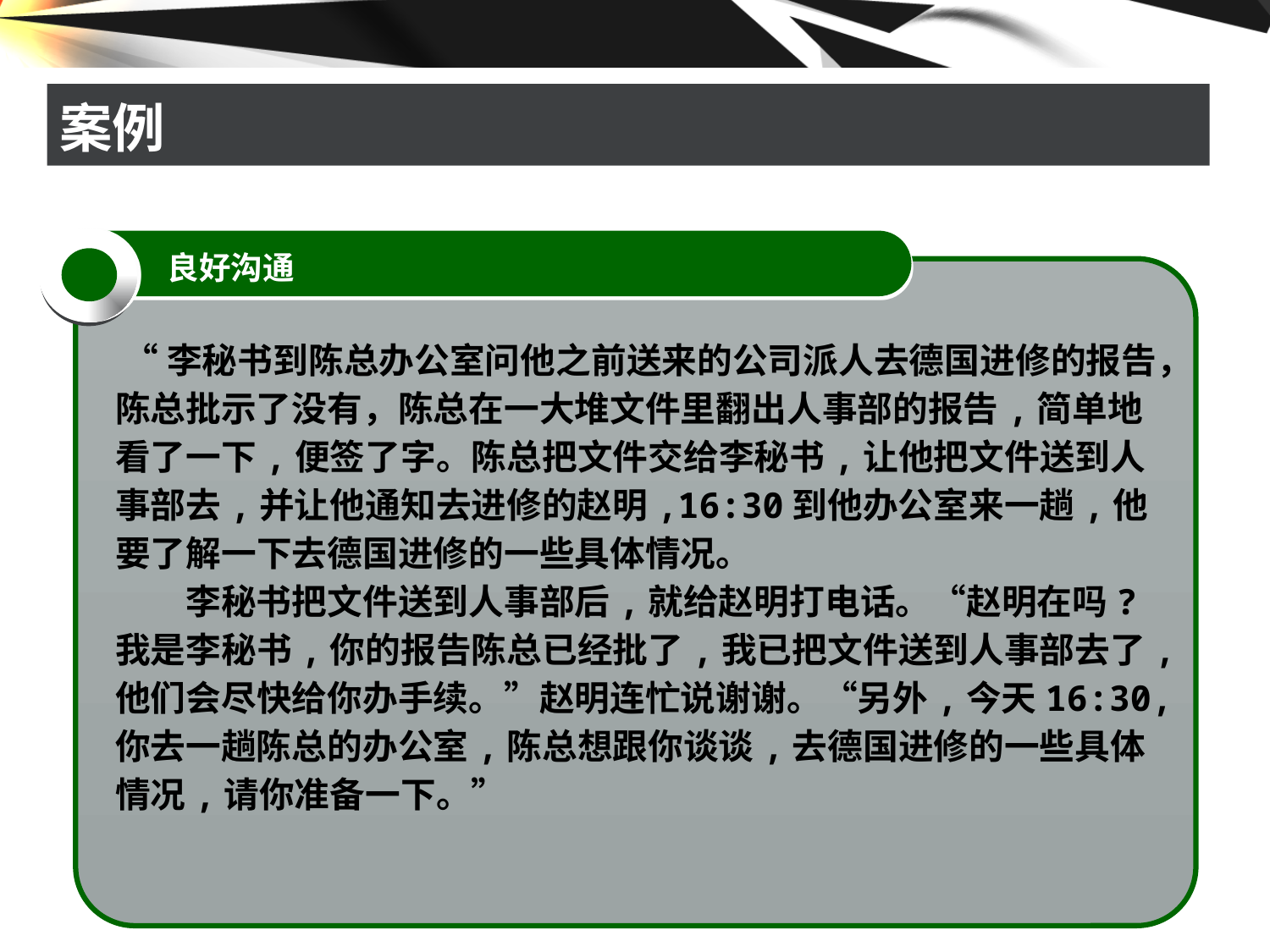

# 案例

良好沟通

 “李秘书到陈总办公室问他之前送来的公司派人去德国进修的报告，陈总批示了没有，陈总在一大堆文件里翻出人事部的报告,简单地看了一下,便签了字。陈总把文件交给李秘书,让他把文件送到人事部去,并让他通知去进修的赵明,16:30到他办公室来一趟,他要了解一下去德国进修的一些具体情况。
　　李秘书把文件送到人事部后,就给赵明打电话。“赵明在吗?我是李秘书,你的报告陈总已经批了,我已把文件送到人事部去了,他们会尽快给你办手续。”赵明连忙说谢谢。“另外,今天16:30,你去一趟陈总的办公室,陈总想跟你谈谈,去德国进修的一些具体情况,请你准备一下。”